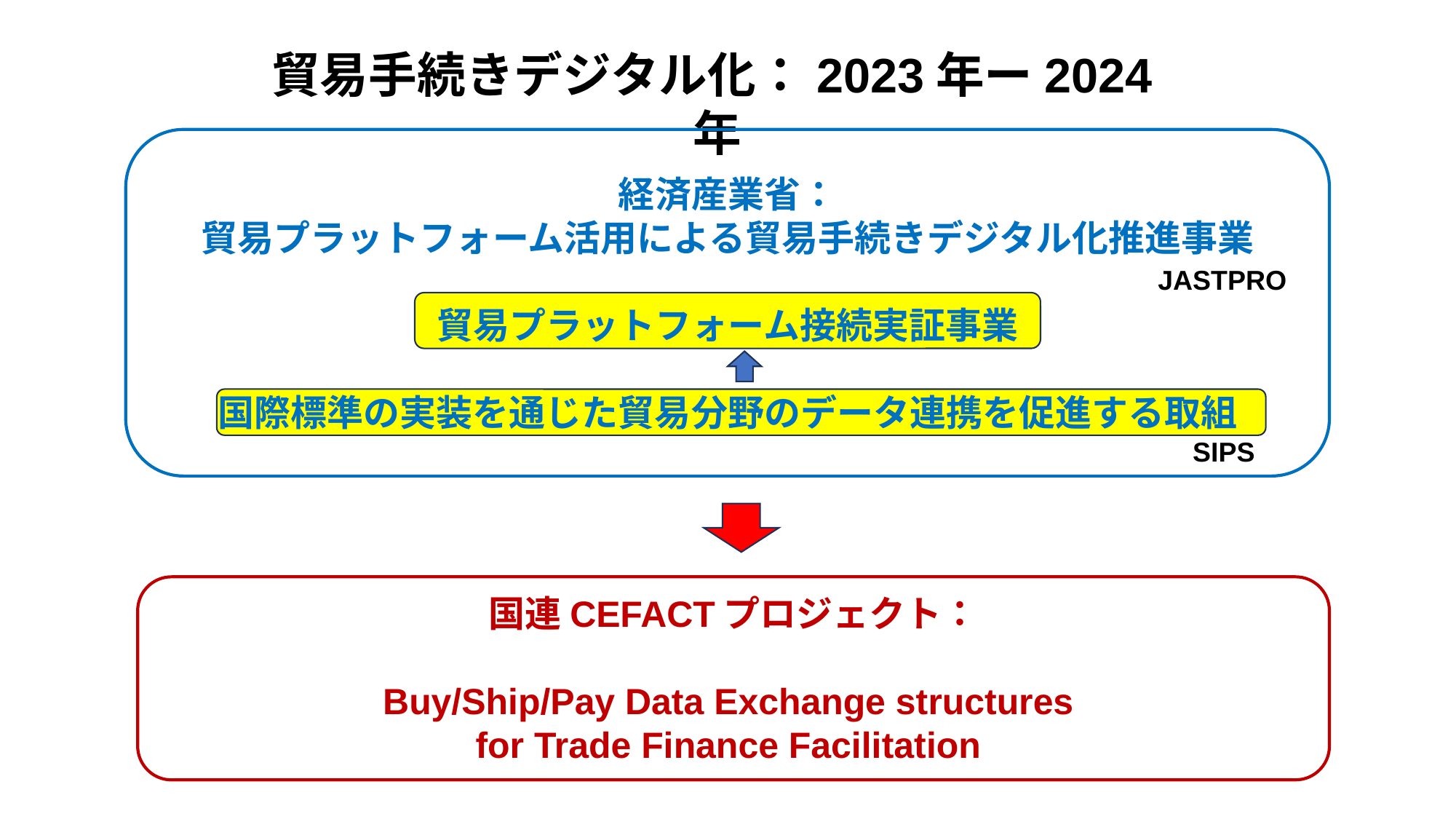

貿易手続きデジタル化：2023年ー2024年
経済産業省：
貿易プラットフォーム活用による貿易手続きデジタル化推進事業

貿易プラットフォーム接続実証事業

国際標準の実装を通じた貿易分野のデータ連携を促進する取組
JASTPRO

SIPS

国連CEFACTプロジェクト：

Buy/Ship/Pay Data Exchange structures
for Trade Finance Facilitation